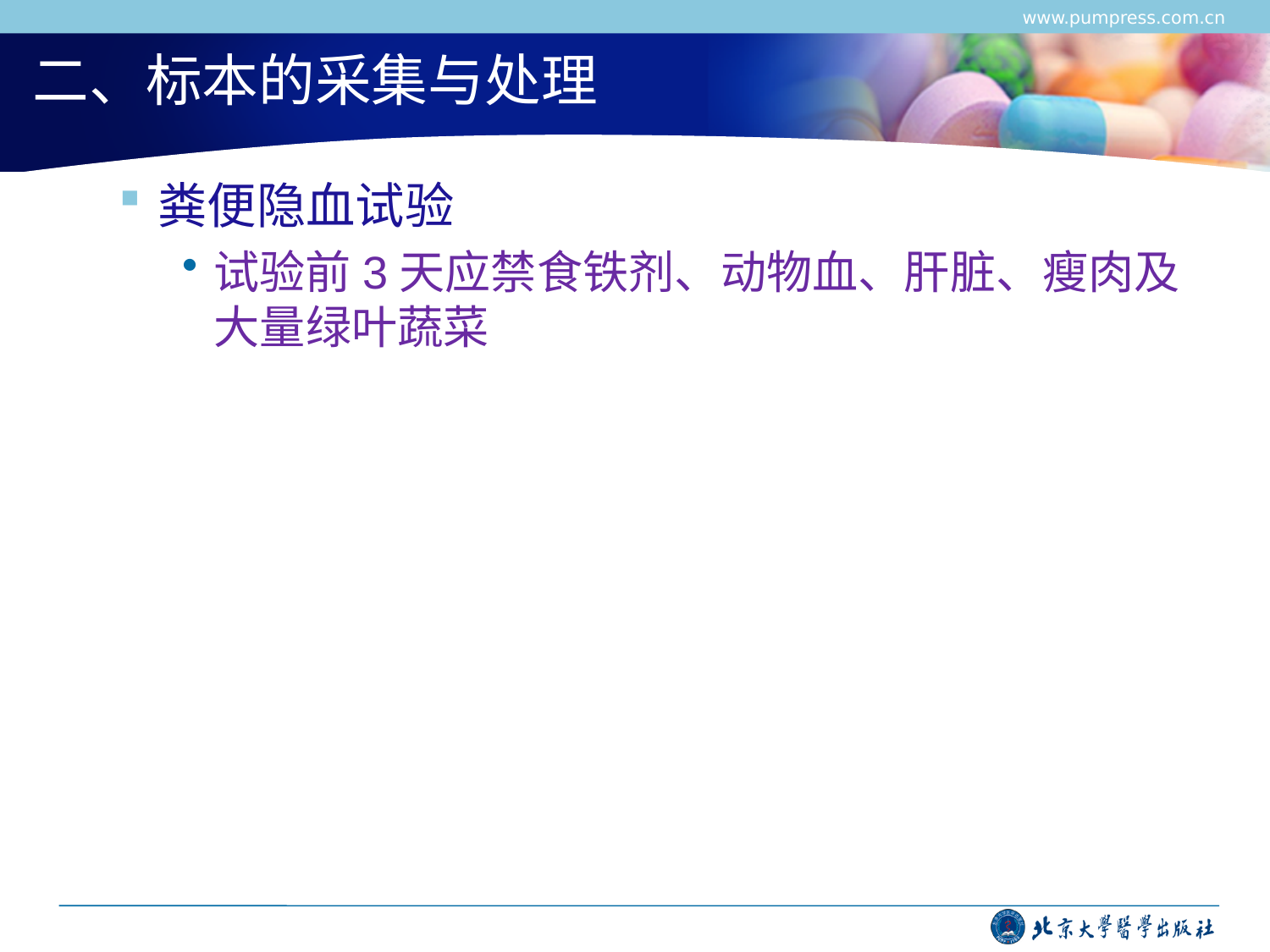

www.pumpress.com.cn
# 二、标本的采集与处理
粪便隐血试验
试验前3天应禁食铁剂、动物血、肝脏、瘦肉及大量绿叶蔬菜